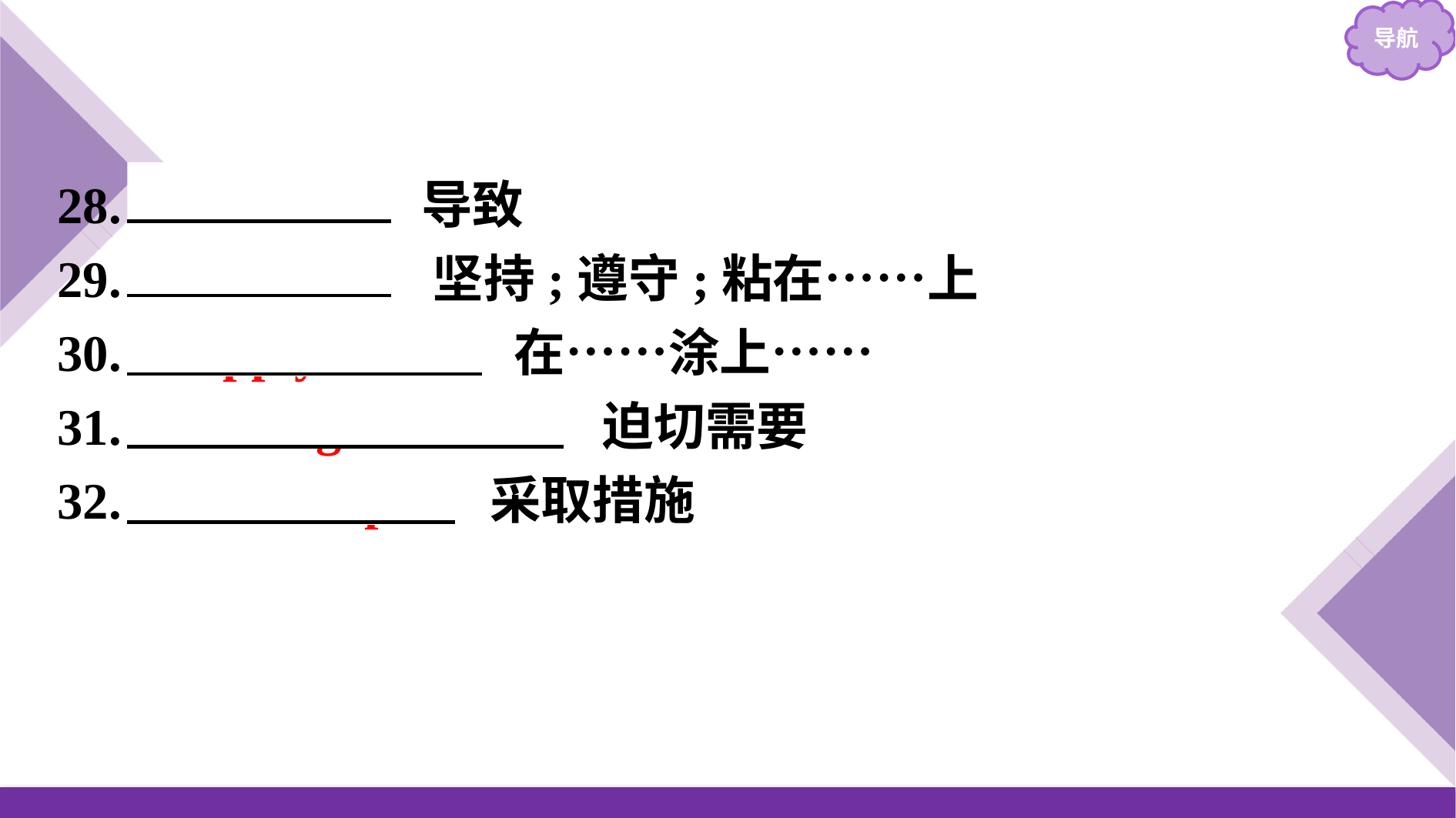

28.　lead to　 导致
29.　stick to　 坚持;遵守;粘在……上
30.　apply...to...　 在……涂上……
31.　an urgent need　 迫切需要
32.　take steps　 采取措施